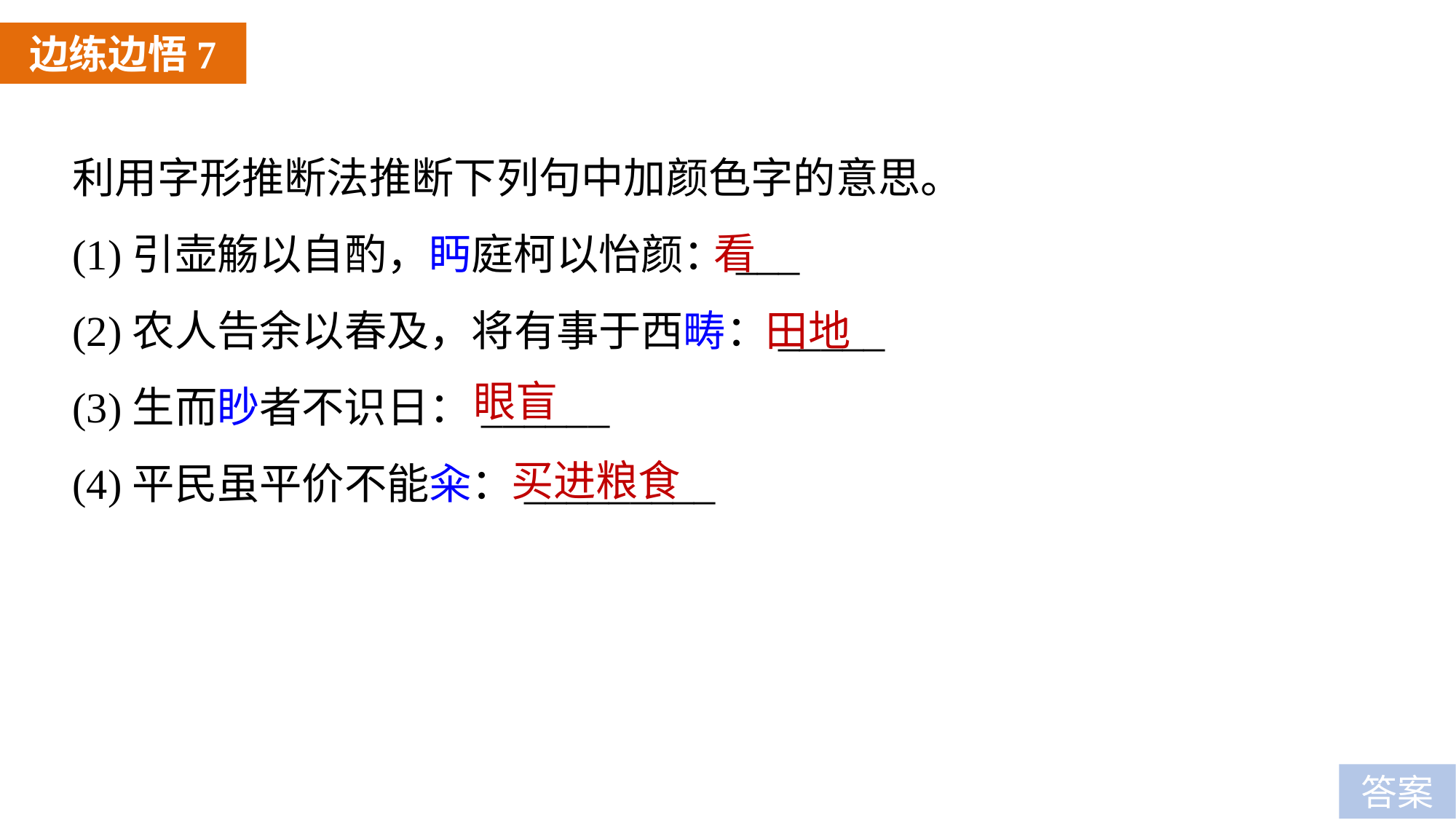

边练边悟7
利用字形推断法推断下列句中加颜色字的意思。
(1)引壶觞以自酌，眄庭柯以怡颜：___
(2)农人告余以春及，将有事于西畴：_____
(3)生而眇者不识日：______
(4)平民虽平价不能籴：_________
看
田地
眼盲
买进粮食
答案